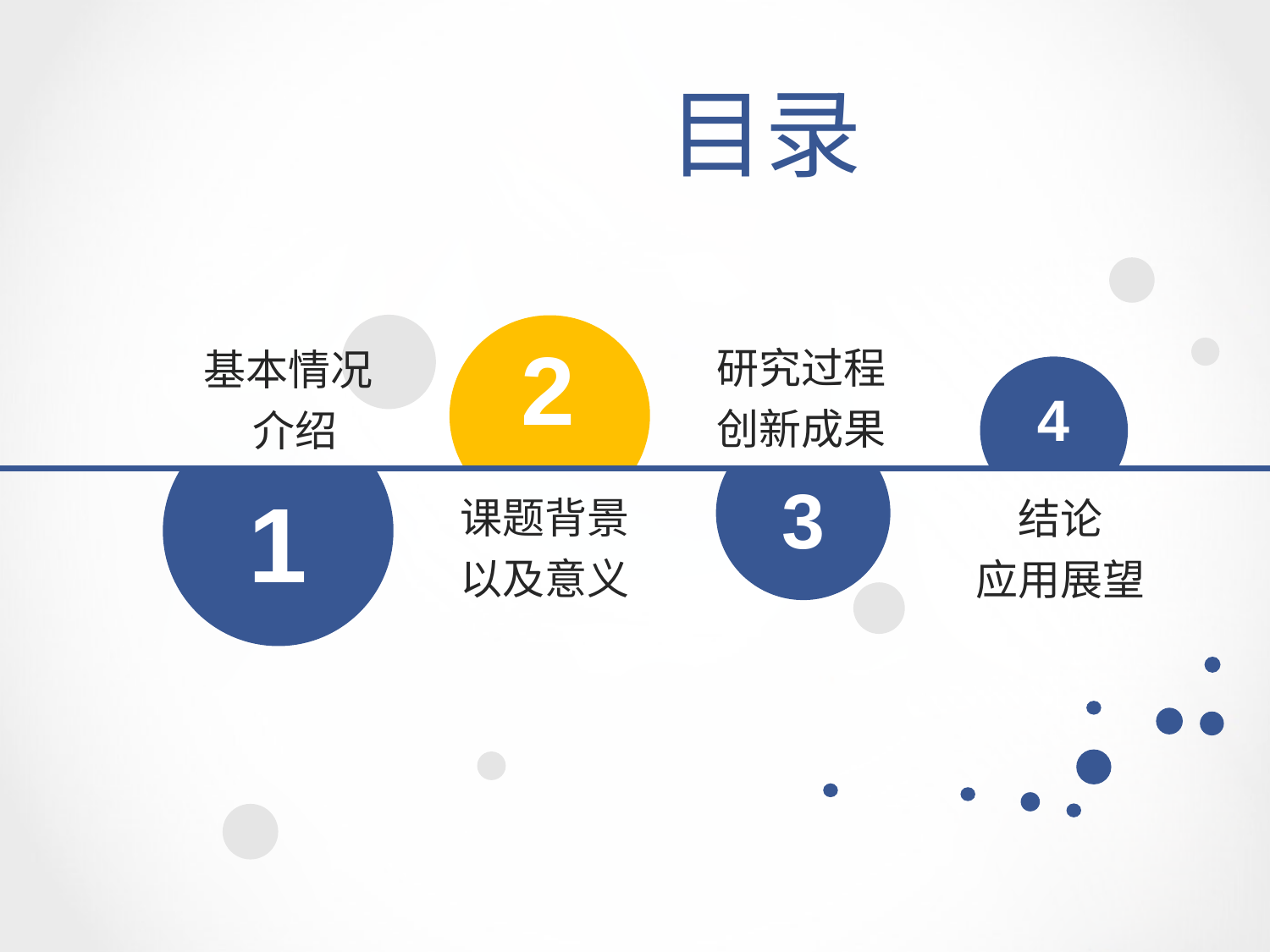

目录

基本情况
介绍
研究过程
创新成果

2
4

课题背景
以及意义
结论
应用展望
3
1